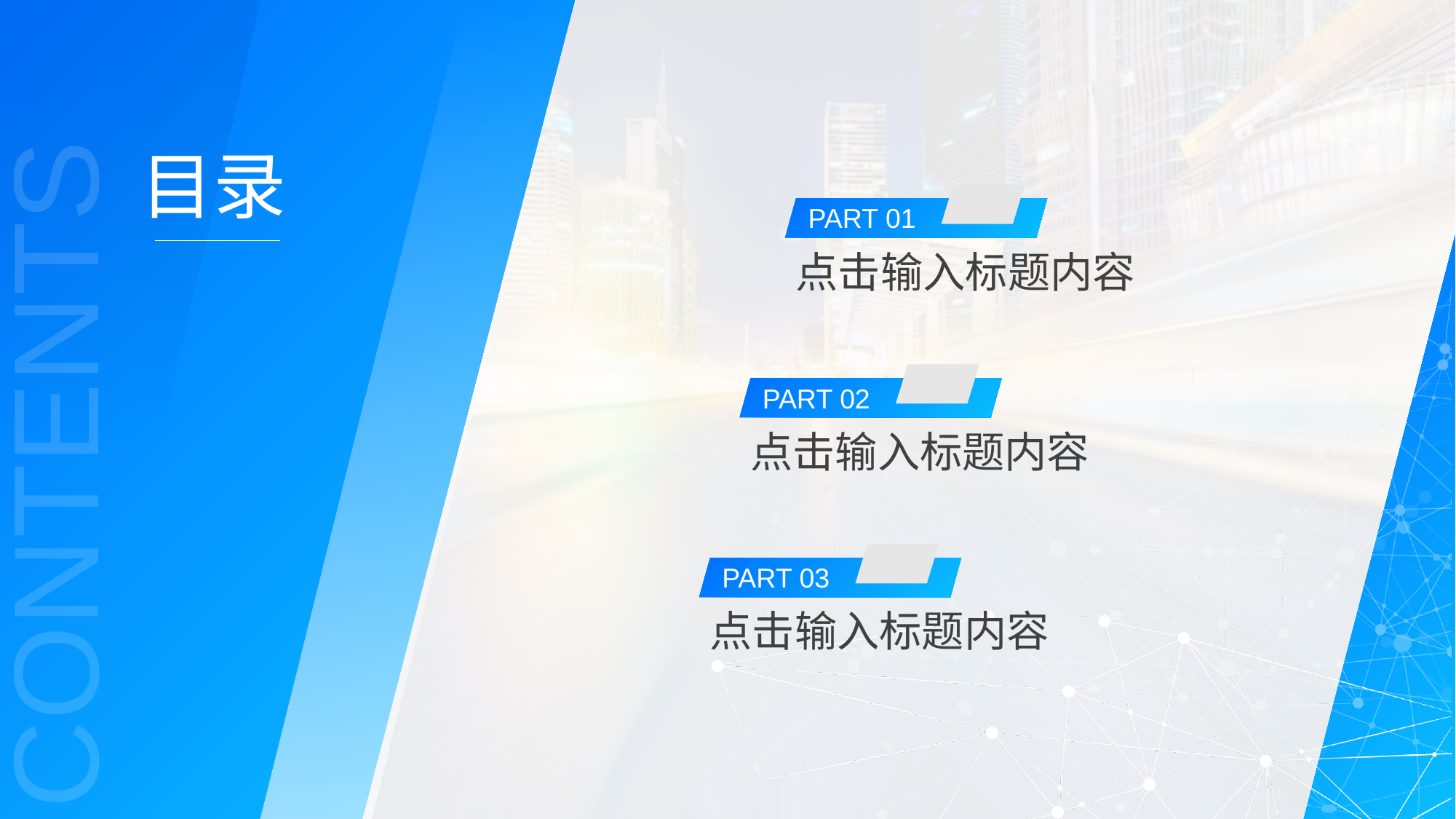

PART 01

点击输入标题内容

PART 02

点击输入标题内容

PART 03

点击输入标题内容